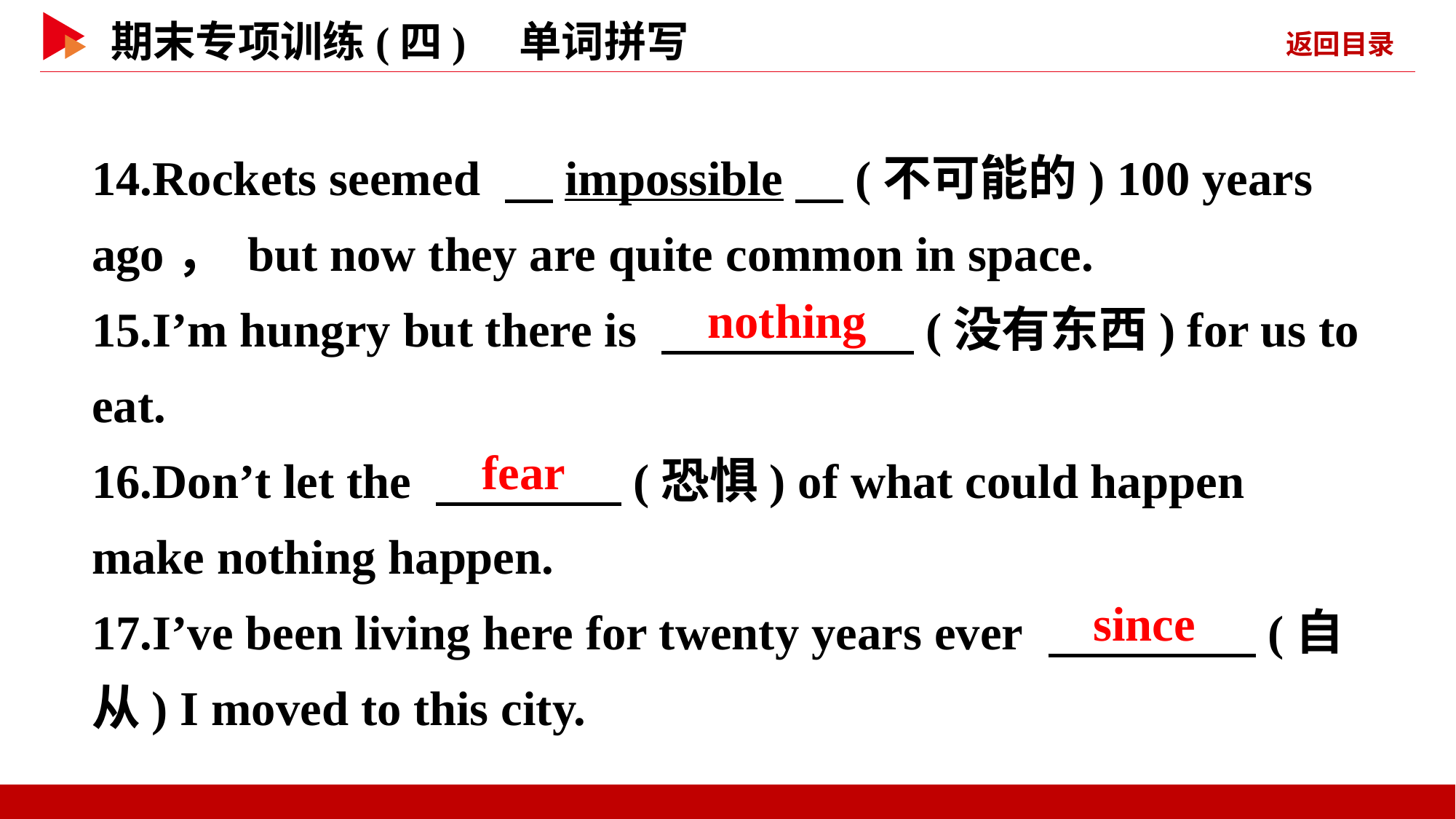

14.Rockets seemed 　impossible　(不可能的) 100 years ago， but now they are quite common in space.
15.I’m hungry but there is 　              　(没有东西) for us to eat.
16.Don’t let the 　        　(恐惧) of what could happen make nothing happen.
17.I’ve been living here for twenty years ever 　          　(自从) I moved to this city.
　nothing
　fear
　since